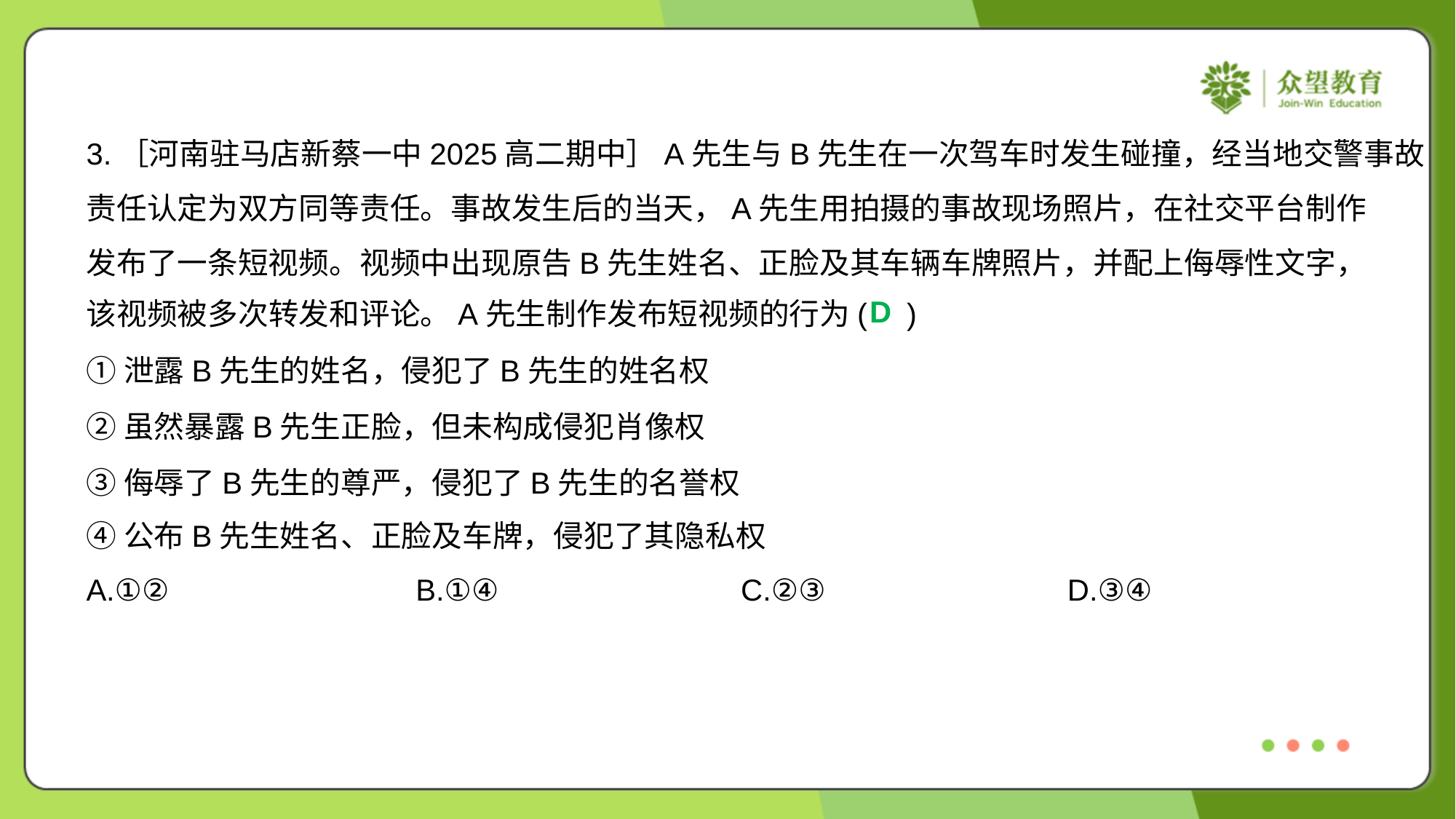

3.［河南驻马店新蔡一中2025高二期中］A先生与B先生在一次驾车时发生碰撞，经当地交警事故
责任认定为双方同等责任。事故发生后的当天，A先生用拍摄的事故现场照片，在社交平台制作
发布了一条短视频。视频中出现原告B先生姓名、正脸及其车辆车牌照片，并配上侮辱性文字，
该视频被多次转发和评论。A先生制作发布短视频的行为(     )
D
①泄露B先生的姓名，侵犯了B先生的姓名权
②虽然暴露B先生正脸，但未构成侵犯肖像权
③侮辱了B先生的尊严，侵犯了B先生的名誉权
④公布B先生姓名、正脸及车牌，侵犯了其隐私权
A.①②	B.①④	C.②③	D.③④